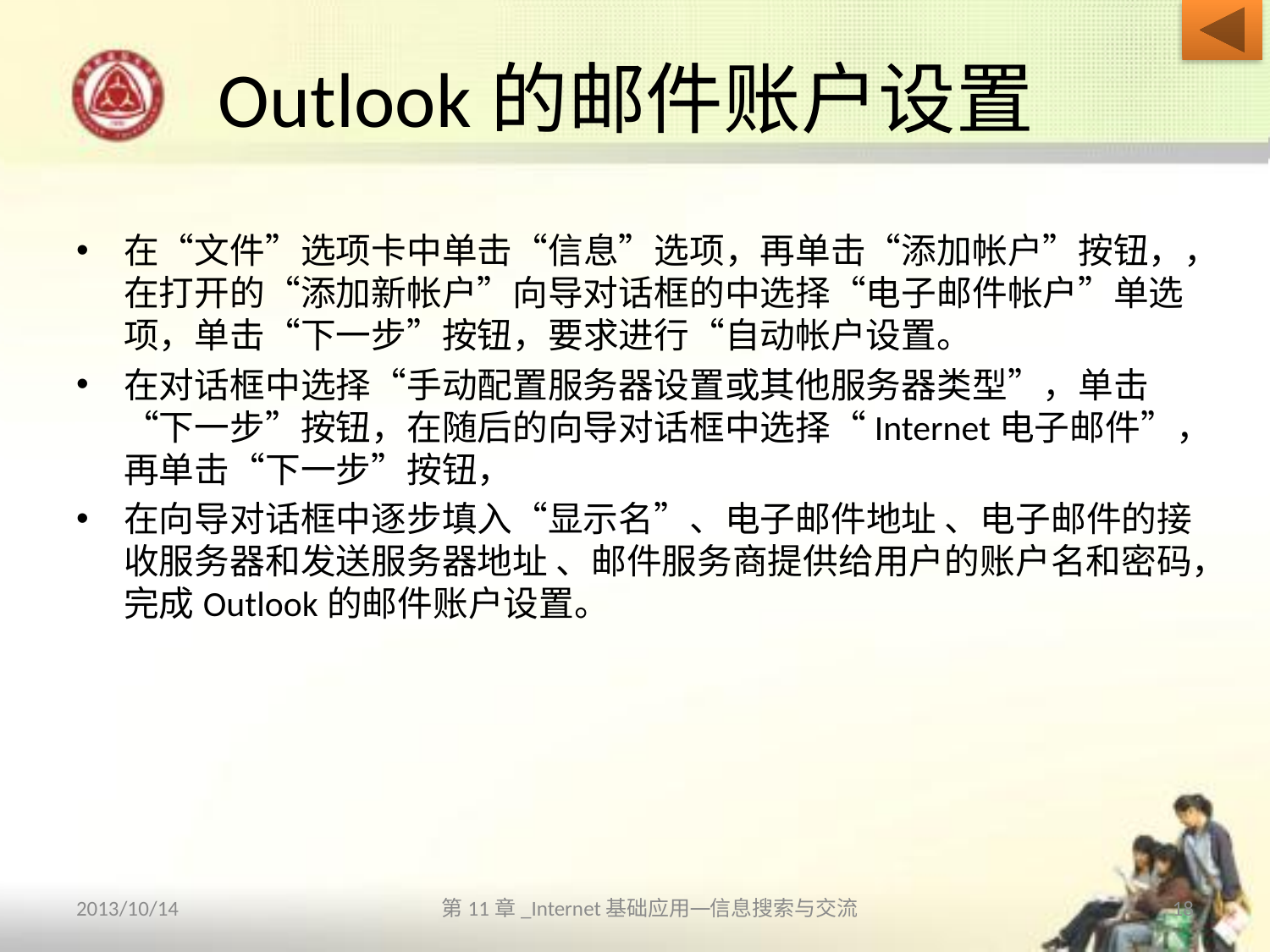

# Outlook的邮件账户设置
在“文件”选项卡中单击“信息”选项，再单击“添加帐户”按钮，，在打开的“添加新帐户”向导对话框的中选择“电子邮件帐户”单选项，单击“下一步”按钮，要求进行“自动帐户设置。
在对话框中选择“手动配置服务器设置或其他服务器类型”，单击“下一步”按钮，在随后的向导对话框中选择“Internet电子邮件”，再单击“下一步”按钮，
在向导对话框中逐步填入“显示名”、电子邮件地址 、电子邮件的接收服务器和发送服务器地址 、邮件服务商提供给用户的账户名和密码，完成Outlook的邮件账户设置。
2013/10/14
第11章_Internet基础应用—信息搜索与交流
18